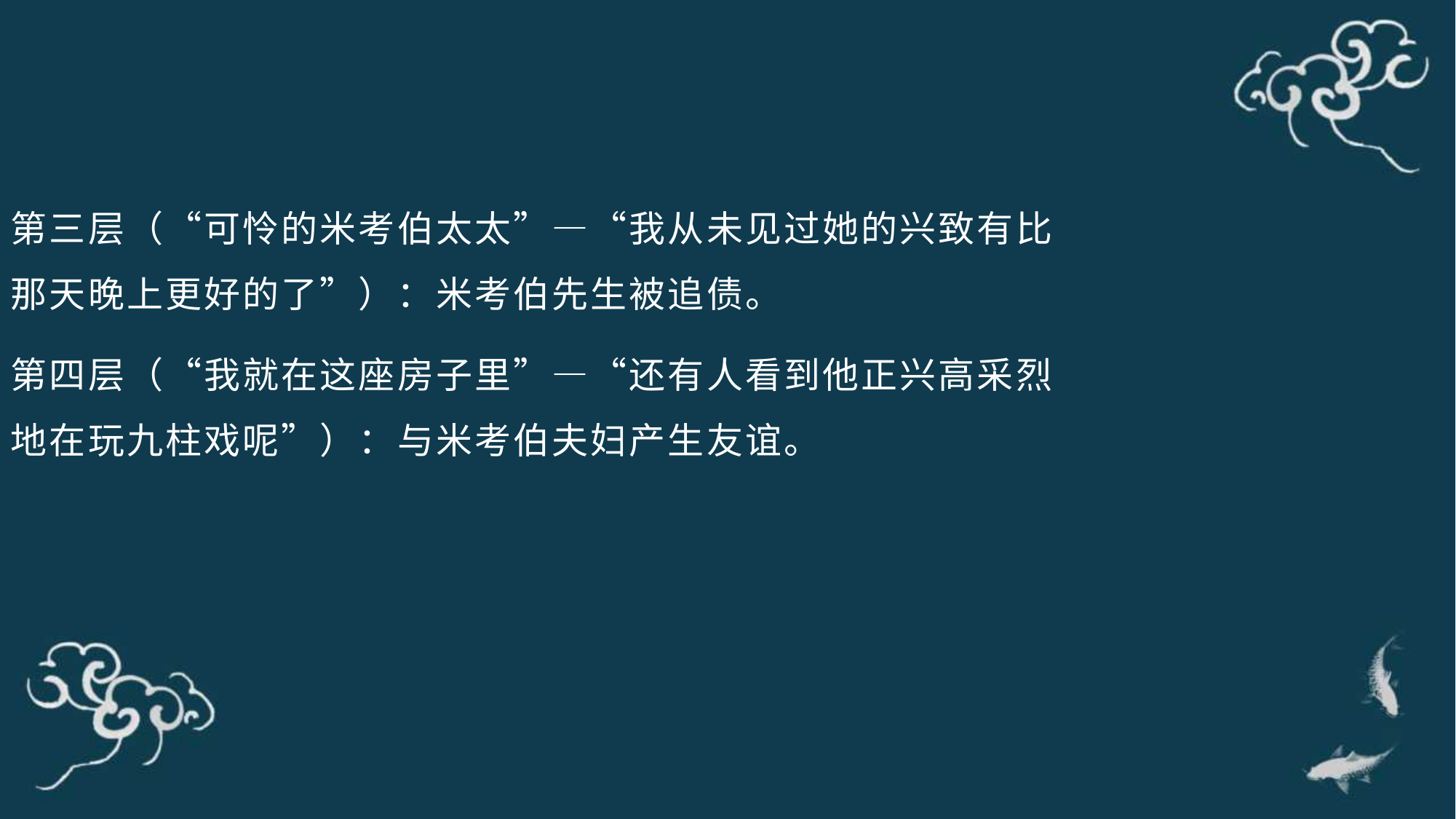

第三层（“可怜的米考伯太太”—“我从未见过她的兴致有比那天晚上更好的了”）：米考伯先生被追债。
第四层（“我就在这座房子里”—“还有人看到他正兴高采烈地在玩九柱戏呢”）：与米考伯夫妇产生友谊。